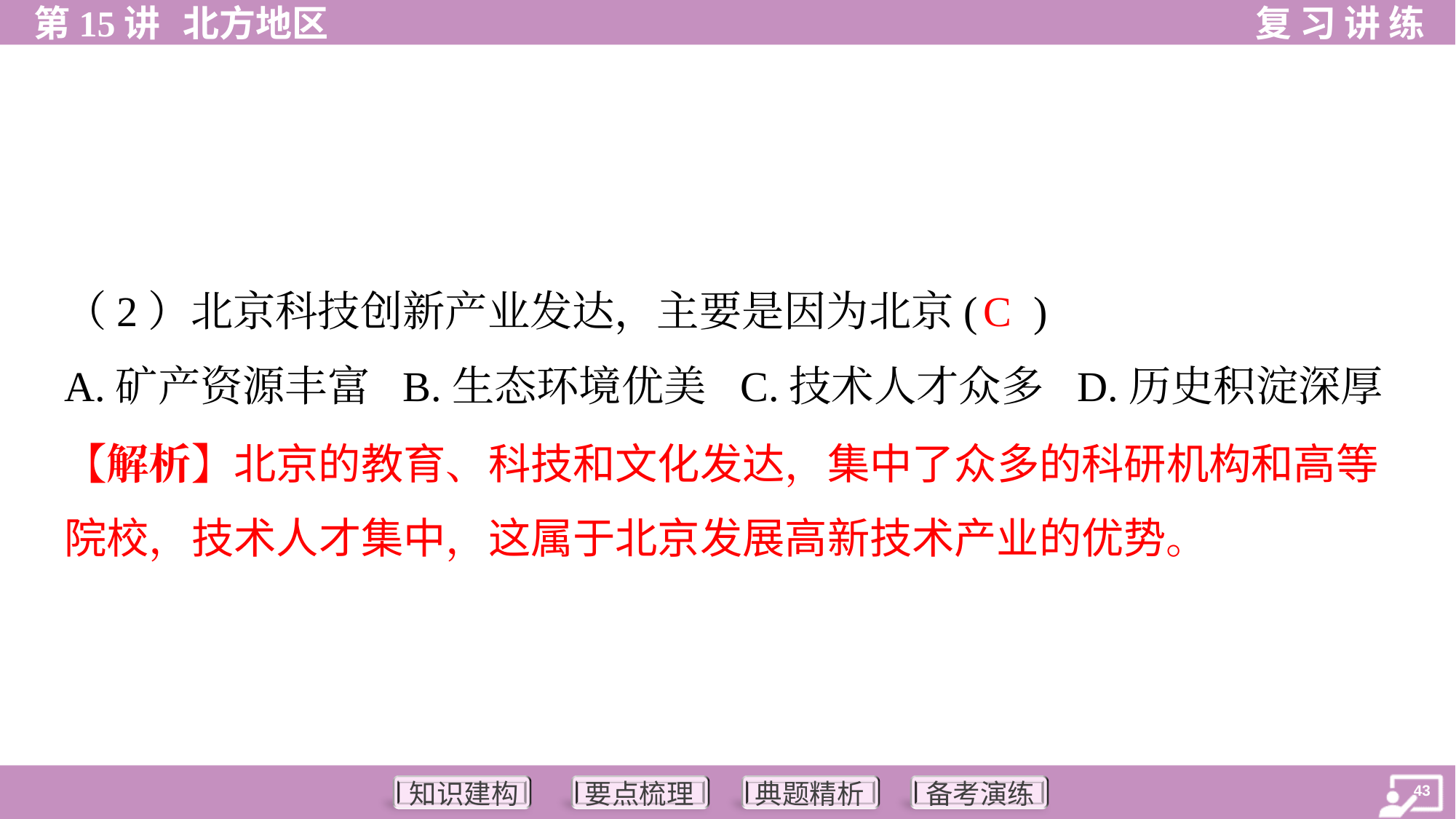

C
（2）北京科技创新产业发达，主要是因为北京(     )
A.矿产资源丰富	B.生态环境优美	C.技术人才众多	D.历史积淀深厚
【解析】北京的教育、科技和文化发达，集中了众多的科研机构和高等
院校，技术人才集中，这属于北京发展高新技术产业的优势。